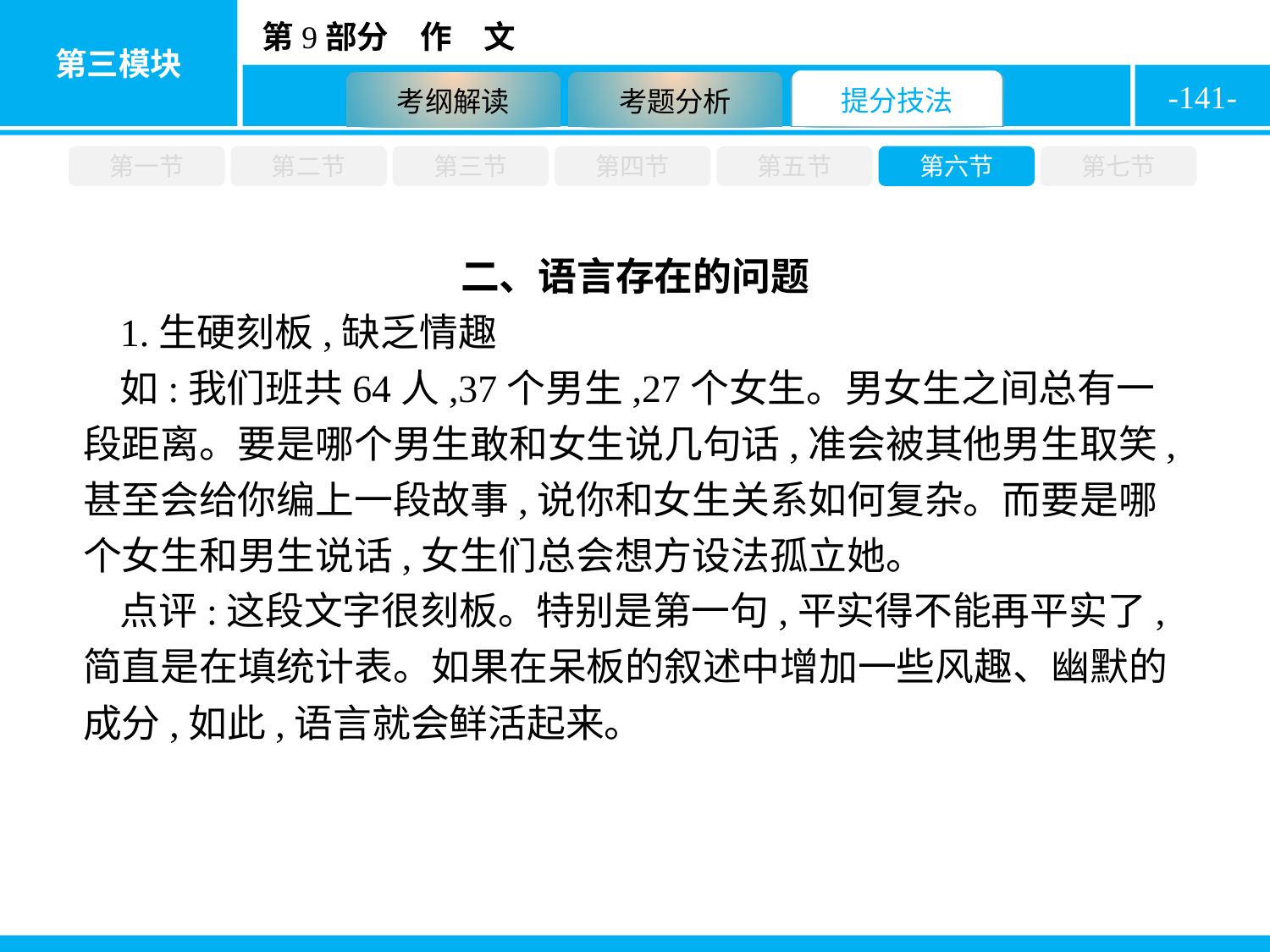

-141-
第一节
第二节
第三节
第四节
第五节
第六节
第七节
二、语言存在的问题
1.生硬刻板,缺乏情趣
如:我们班共64人,37个男生,27个女生。男女生之间总有一段距离。要是哪个男生敢和女生说几句话,准会被其他男生取笑,甚至会给你编上一段故事,说你和女生关系如何复杂。而要是哪个女生和男生说话,女生们总会想方设法孤立她。
点评:这段文字很刻板。特别是第一句,平实得不能再平实了,简直是在填统计表。如果在呆板的叙述中增加一些风趣、幽默的成分,如此,语言就会鲜活起来。